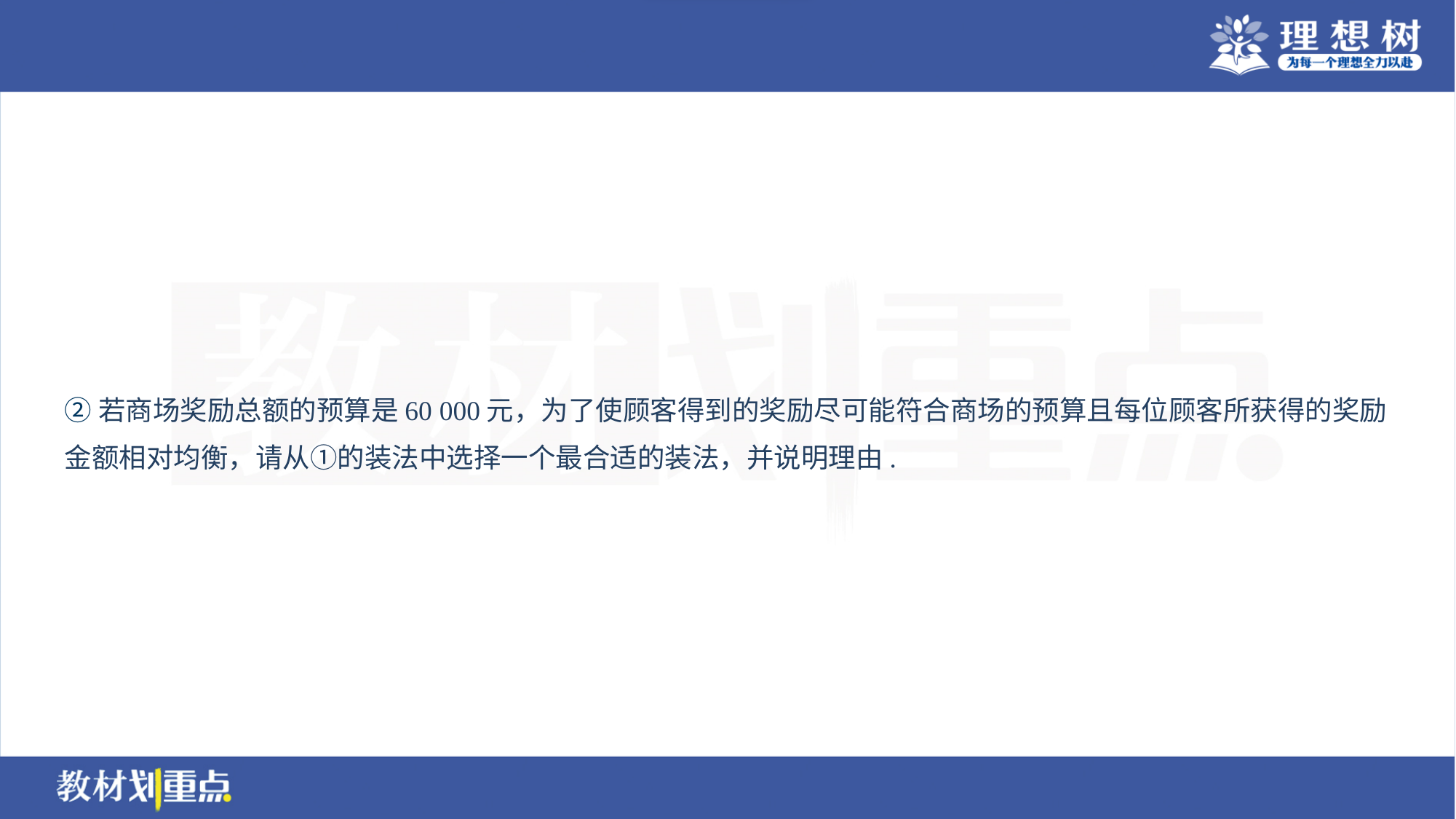

②若商场奖励总额的预算是60 000元，为了使顾客得到的奖励尽可能符合商场的预算且每位顾客所获得的奖励
金额相对均衡，请从①的装法中选择一个最合适的装法，并说明理由.